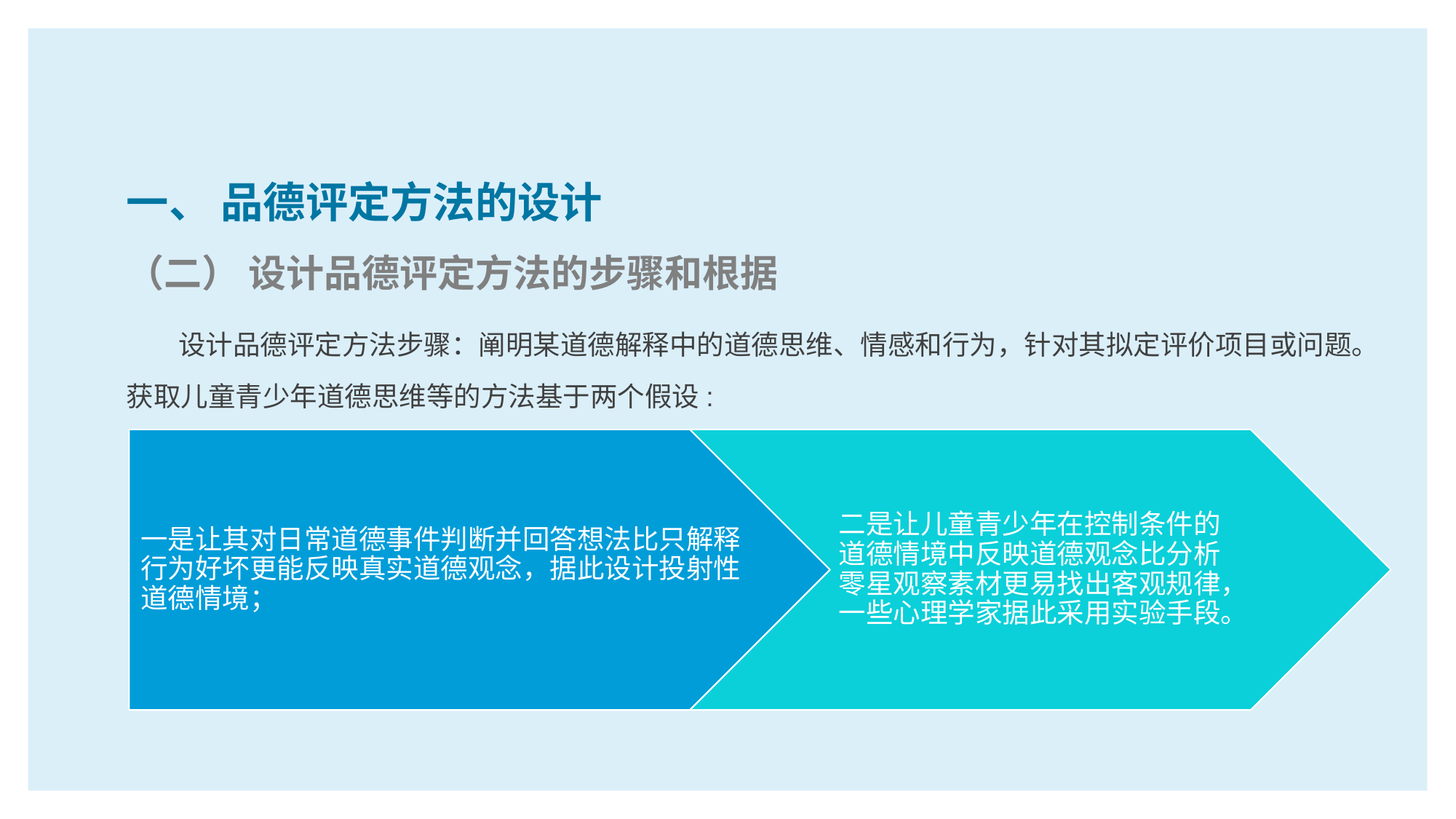

一、 品德评定方法的设计
（二） 设计品德评定方法的步骤和根据
     设计品德评定方法步骤：阐明某道德解释中的道德思维、情感和行为，针对其拟定评价项目或问题。获取儿童青少年道德思维等的方法基于两个假设:
一是让其对日常道德事件判断并回答想法比只解释行为好坏更能反映真实道德观念，据此设计投射性道德情境；
二是让儿童青少年在控制条件的道德情境中反映道德观念比分析零星观察素材更易找出客观规律，一些心理学家据此采用实验手段。